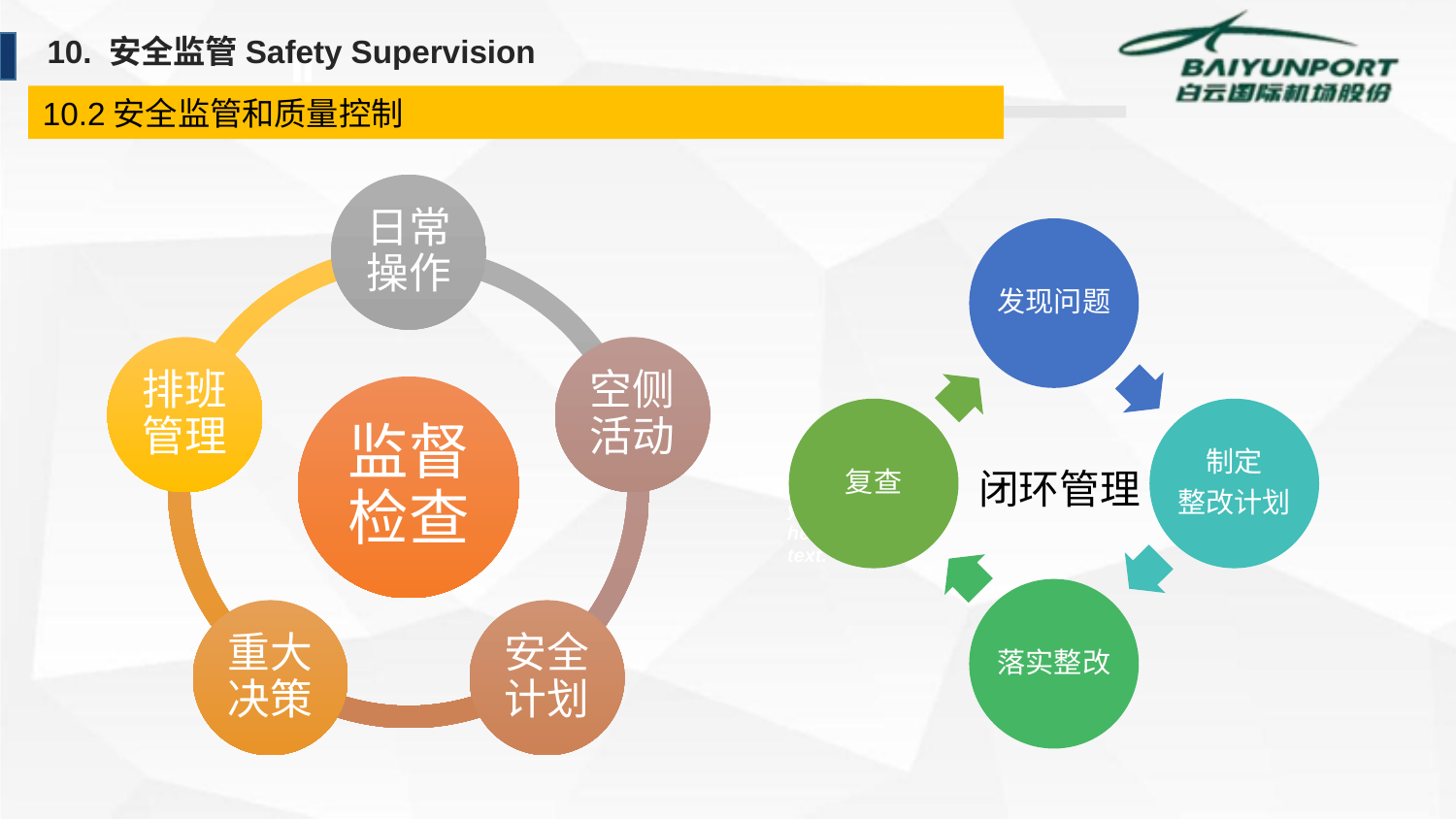

10. 安全监管Safety Supervision

Ⅱ
10.2安全监管和质量控制

监督检查
日常操作
空侧活动
安全计划
重大决策
排班管理
发现问题

制定
整改计划

落实整改

复查

闭环管理
Click here to add your text. Click here to add your text.